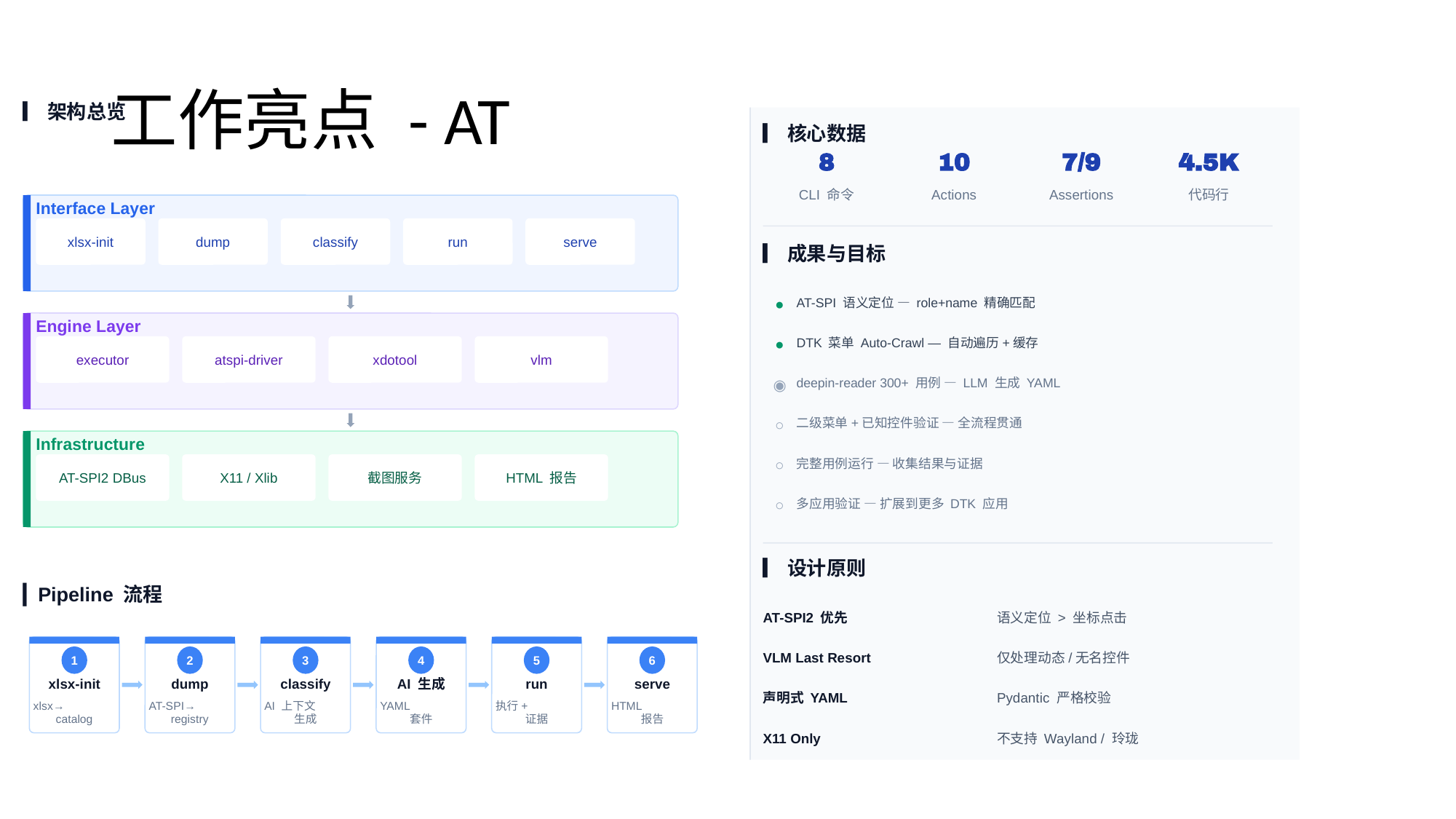

# 工作亮点 - AT
▎架构总览

Interface Layer
xlsx-init
dump
classify
run
serve

Engine Layer
executor
atspi-driver
xdotool
vlm

Infrastructure Layer
AT-SPI2 DBus
X11 / Xlib
截图服务
HTML 报告
▎Pipeline 流程

1
2
3
4
5
6
xlsx-init
dump
classify
AI 生成
run
serve

xlsx→
catalog
AT-SPI→
registry
AI 上下文
生成
YAML
套件
执行+
证据
HTML
报告

▎核心数据
8
10
7/9
4.5K
CLI 命令
Actions
Assertions
代码行

▎成果与目标
●
AT-SPI 语义定位 — role+name 精确匹配
●
DTK 菜单 Auto-Crawl — 自动遍历+缓存
◉
deepin-reader 300+ 用例 — LLM 生成 YAML
○
二级菜单+已知控件验证 — 全流程贯通
○
完整用例运行 — 收集结果与证据
○
多应用验证 — 扩展到更多 DTK 应用

▎设计原则
AT-SPI2 优先
语义定位 > 坐标点击
VLM Last Resort
仅处理动态/无名控件
声明式 YAML
Pydantic 严格校验
X11 Only
不支持 Wayland / 玲珑